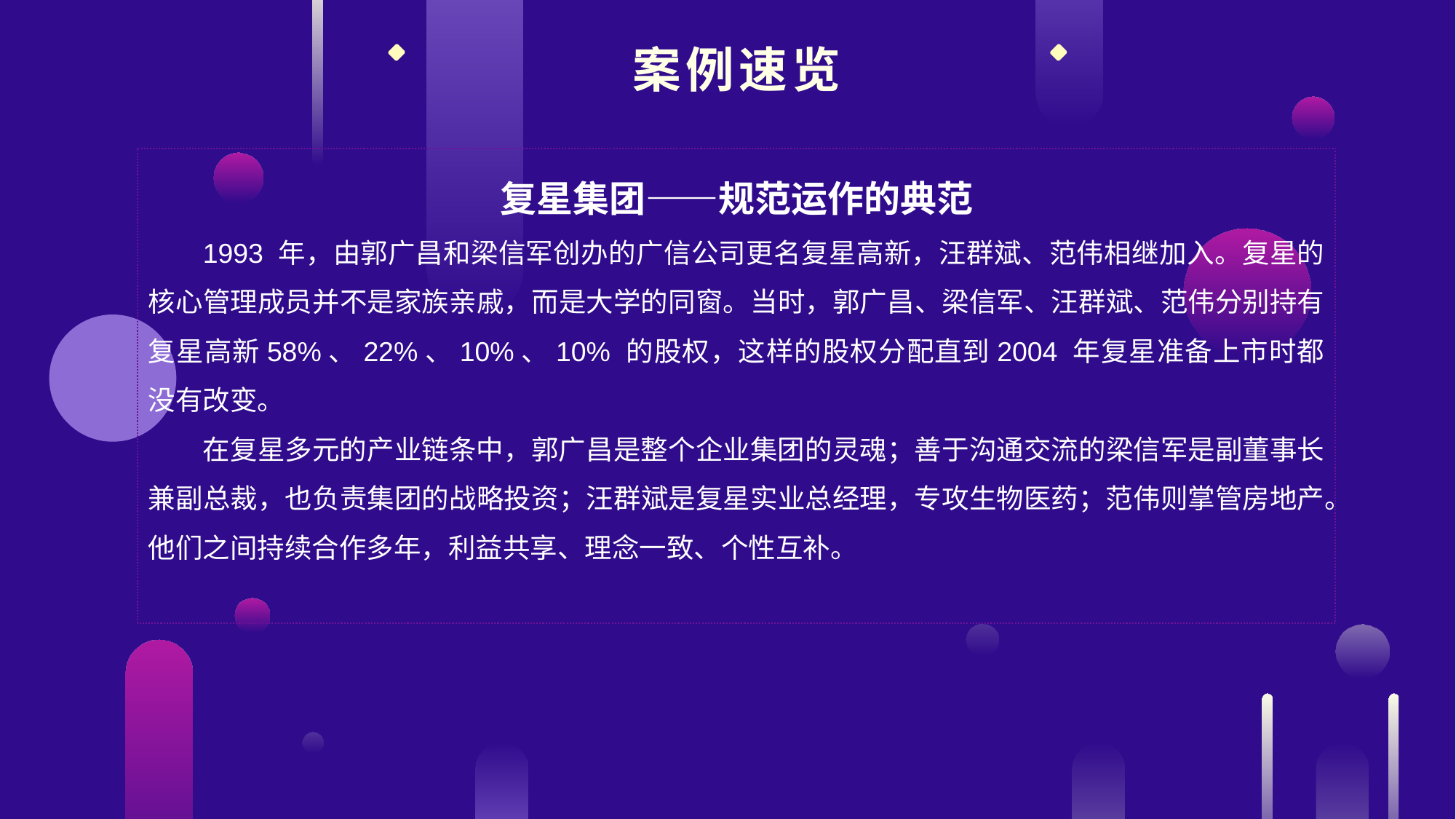

案例速览

复星集团——规范运作的典范
1993 年，由郭广昌和梁信军创办的广信公司更名复星高新，汪群斌、范伟相继加入。复星的核心管理成员并不是家族亲戚，而是大学的同窗。当时，郭广昌、梁信军、汪群斌、范伟分别持有复星高新58%、22%、10%、10% 的股权，这样的股权分配直到2004 年复星准备上市时都没有改变。
在复星多元的产业链条中，郭广昌是整个企业集团的灵魂；善于沟通交流的梁信军是副董事长兼副总裁，也负责集团的战略投资；汪群斌是复星实业总经理，专攻生物医药；范伟则掌管房地产。他们之间持续合作多年，利益共享、理念一致、个性互补。